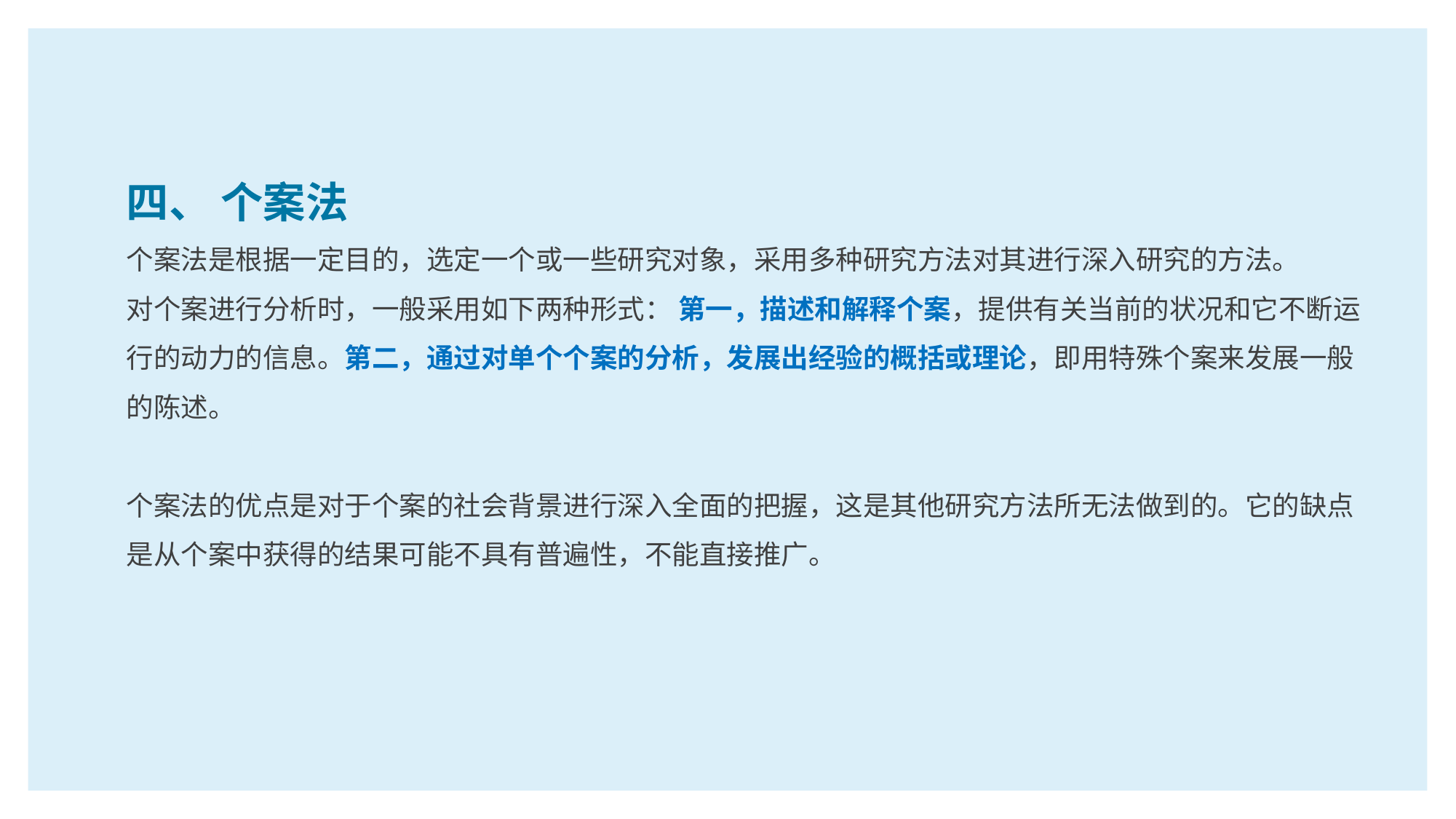

四、 个案法
个案法是根据一定目的，选定一个或一些研究对象，采用多种研究方法对其进行深入研究的方法。
对个案进行分析时，一般采用如下两种形式： 第一，描述和解释个案，提供有关当前的状况和它不断运行的动力的信息。第二，通过对单个个案的分析，发展出经验的概括或理论，即用特殊个案来发展一般的陈述。

个案法的优点是对于个案的社会背景进行深入全面的把握，这是其他研究方法所无法做到的。它的缺点是从个案中获得的结果可能不具有普遍性，不能直接推广。